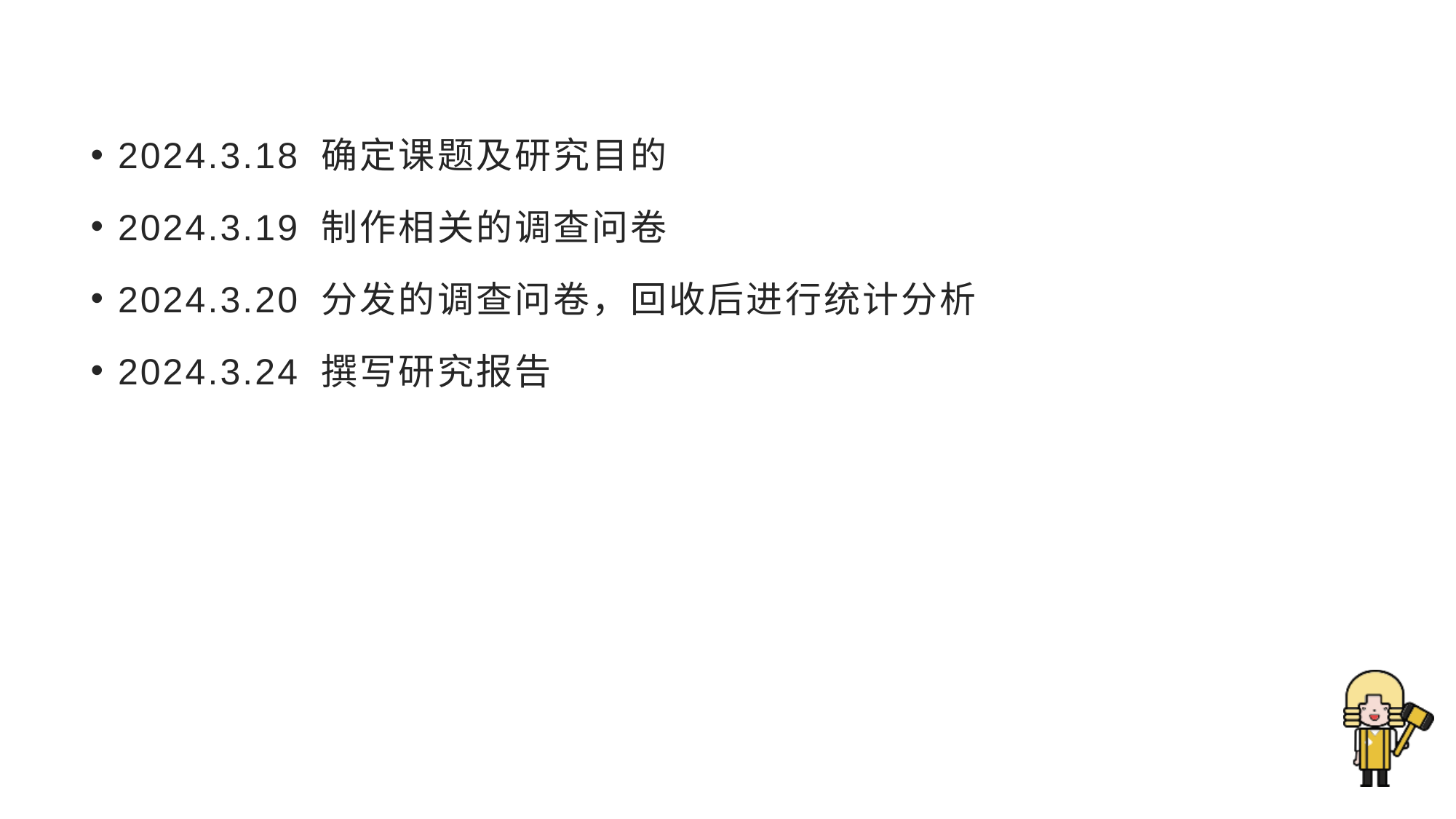

#
2024.3.18 确定课题及研究目的
2024.3.19 制作相关的调查问卷
2024.3.20 分发的调查问卷，回收后进行统计分析
2024.3.24 撰写研究报告